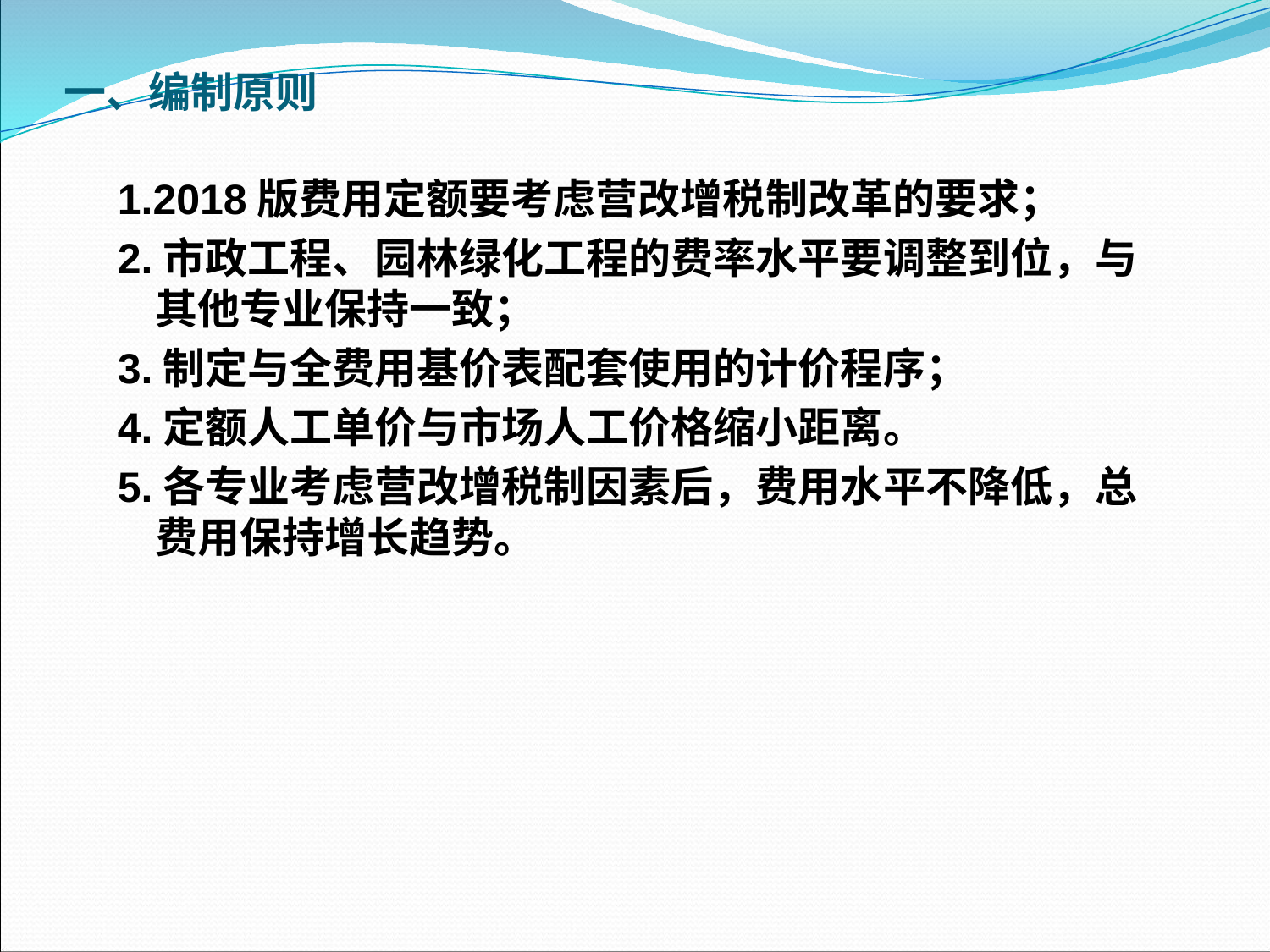

一、编制原则
1.2018版费用定额要考虑营改增税制改革的要求；
2.市政工程、园林绿化工程的费率水平要调整到位，与其他专业保持一致；
3.制定与全费用基价表配套使用的计价程序；
4.定额人工单价与市场人工价格缩小距离。
5.各专业考虑营改增税制因素后，费用水平不降低，总费用保持增长趋势。